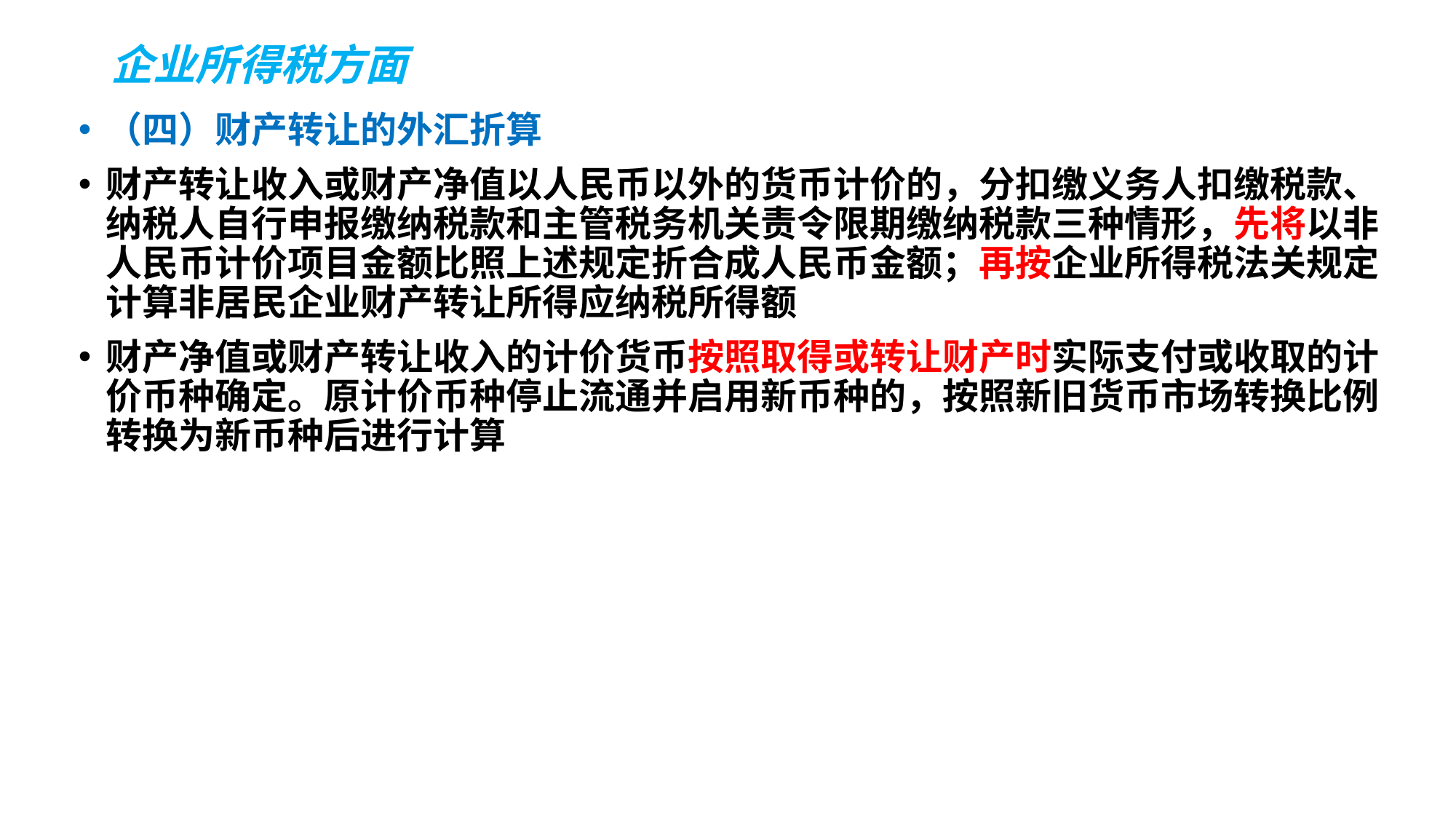

# 企业所得税方面
（四）财产转让的外汇折算
财产转让收入或财产净值以人民币以外的货币计价的，分扣缴义务人扣缴税款、纳税人自行申报缴纳税款和主管税务机关责令限期缴纳税款三种情形，先将以非人民币计价项目金额比照上述规定折合成人民币金额；再按企业所得税法关规定计算非居民企业财产转让所得应纳税所得额
财产净值或财产转让收入的计价货币按照取得或转让财产时实际支付或收取的计价币种确定。原计价币种停止流通并启用新币种的，按照新旧货币市场转换比例转换为新币种后进行计算